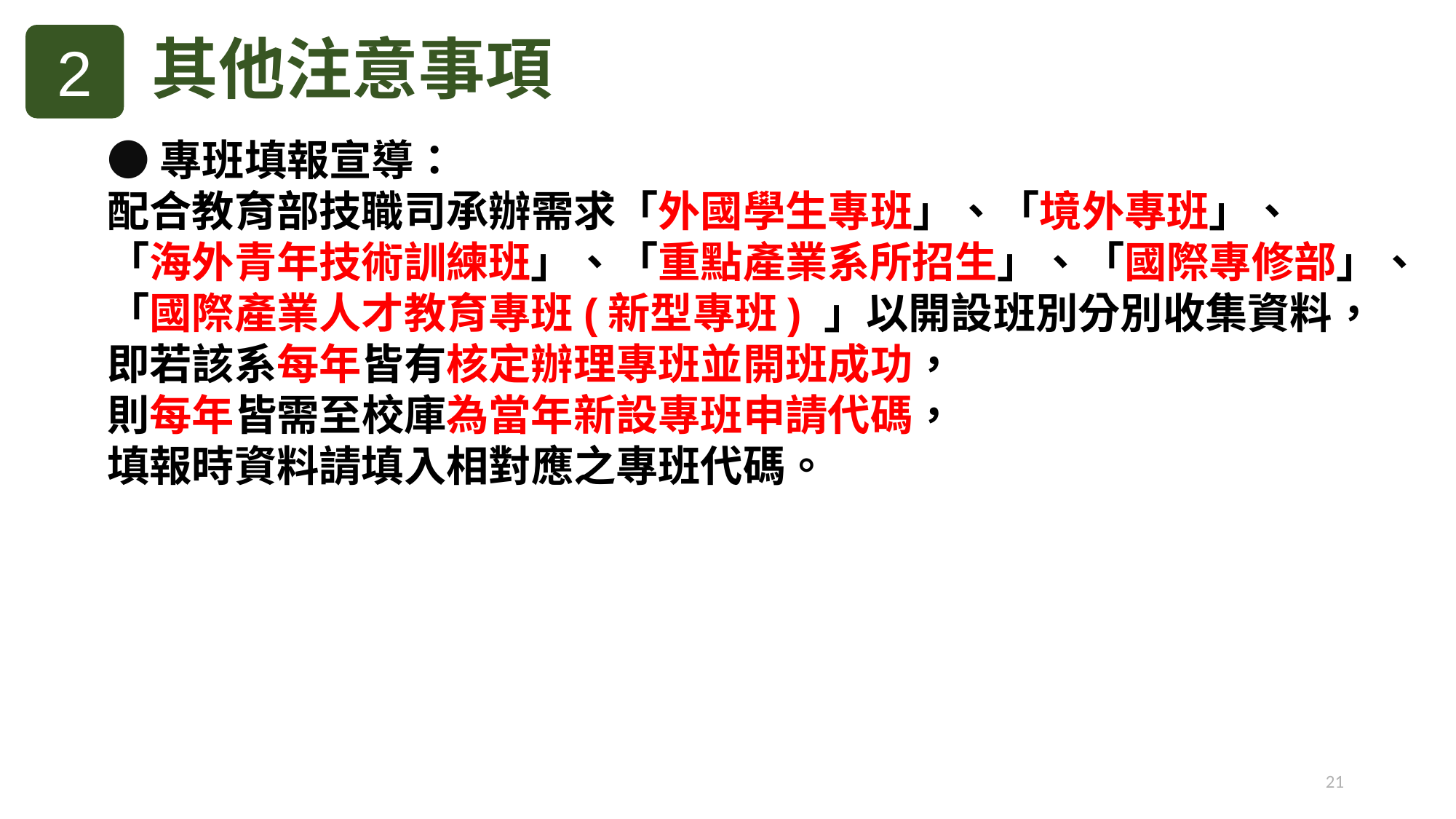

其他注意事項
2
●專班填報宣導：
配合教育部技職司承辦需求「外國學生專班」、「境外專班」、
「海外青年技術訓練班」、「重點產業系所招生」、「國際專修部」、
「國際產業人才教育專班(新型專班) 」以開設班別分別收集資料，
即若該系每年皆有核定辦理專班並開班成功，
則每年皆需至校庫為當年新設專班申請代碼，
填報時資料請填入相對應之專班代碼。

21